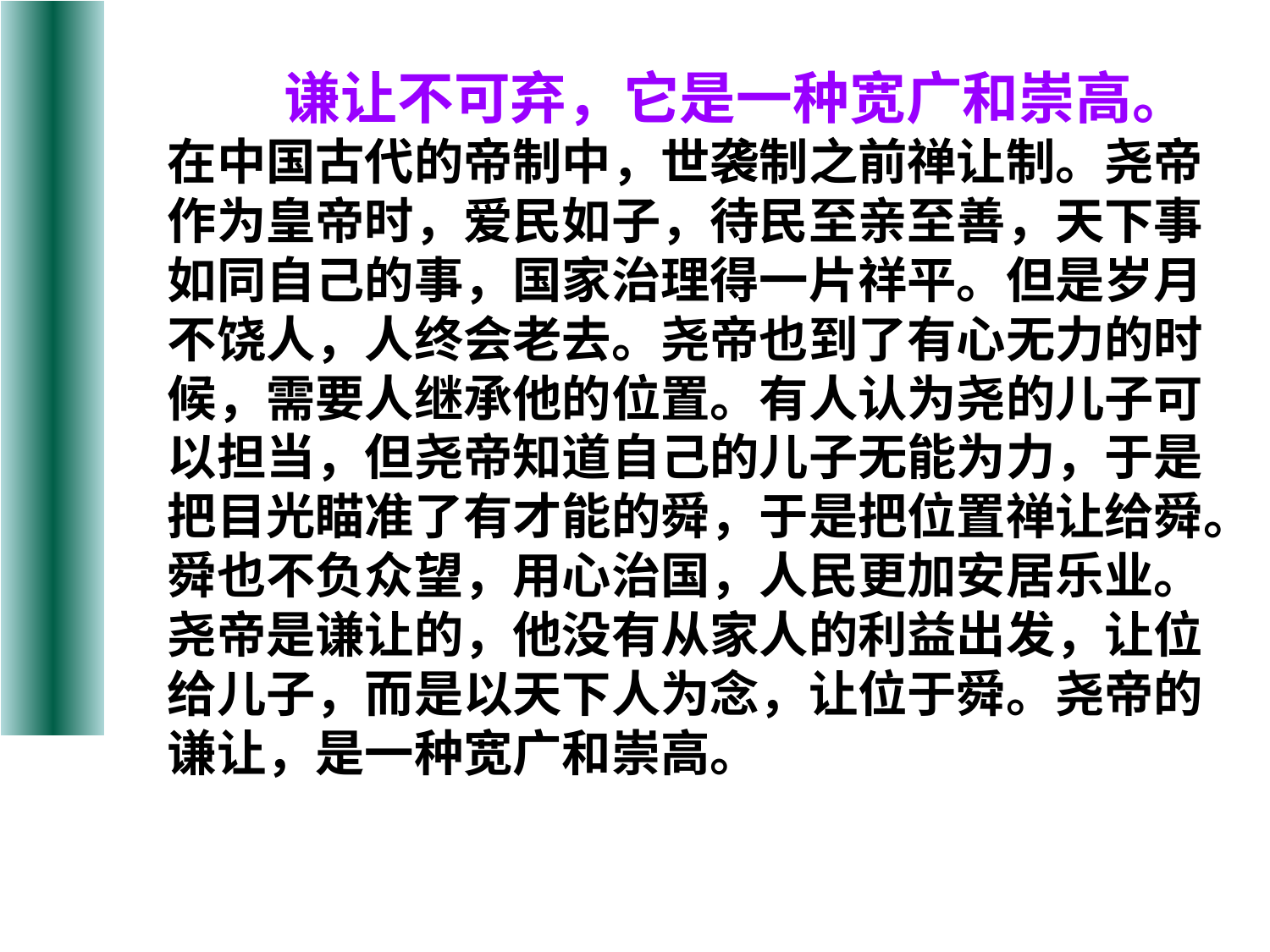

谦让不可弃，它是一种宽广和崇高。在中国古代的帝制中，世袭制之前禅让制。尧帝作为皇帝时，爱民如子，待民至亲至善，天下事如同自己的事，国家治理得一片祥平。但是岁月不饶人，人终会老去。尧帝也到了有心无力的时候，需要人继承他的位置。有人认为尧的儿子可以担当，但尧帝知道自己的儿子无能为力，于是把目光瞄准了有才能的舜，于是把位置禅让给舜。舜也不负众望，用心治国，人民更加安居乐业。尧帝是谦让的，他没有从家人的利益出发，让位给儿子，而是以天下人为念，让位于舜。尧帝的谦让，是一种宽广和崇高。